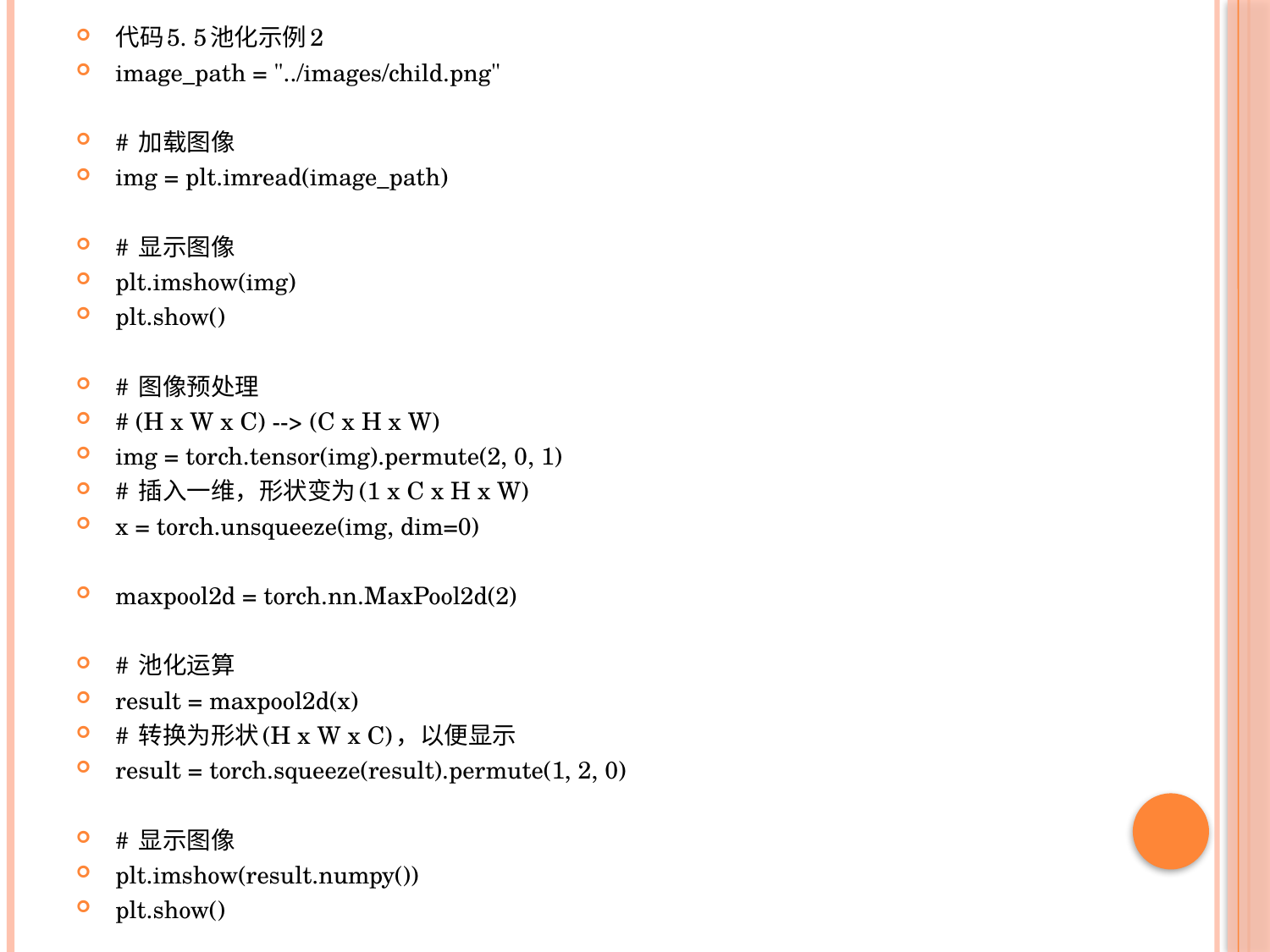

代码5. 5池化示例2
image_path = "../images/child.png"

# 加载图像
img = plt.imread(image_path)

# 显示图像
plt.imshow(img)
plt.show()

# 图像预处理
# (H x W x C) --> (C x H x W)
img = torch.tensor(img).permute(2, 0, 1)
# 插入一维，形状变为(1 x C x H x W)
x = torch.unsqueeze(img, dim=0)

maxpool2d = torch.nn.MaxPool2d(2)

# 池化运算
result = maxpool2d(x)
# 转换为形状(H x W x C)，以便显示
result = torch.squeeze(result).permute(1, 2, 0)

# 显示图像
plt.imshow(result.numpy())
plt.show()